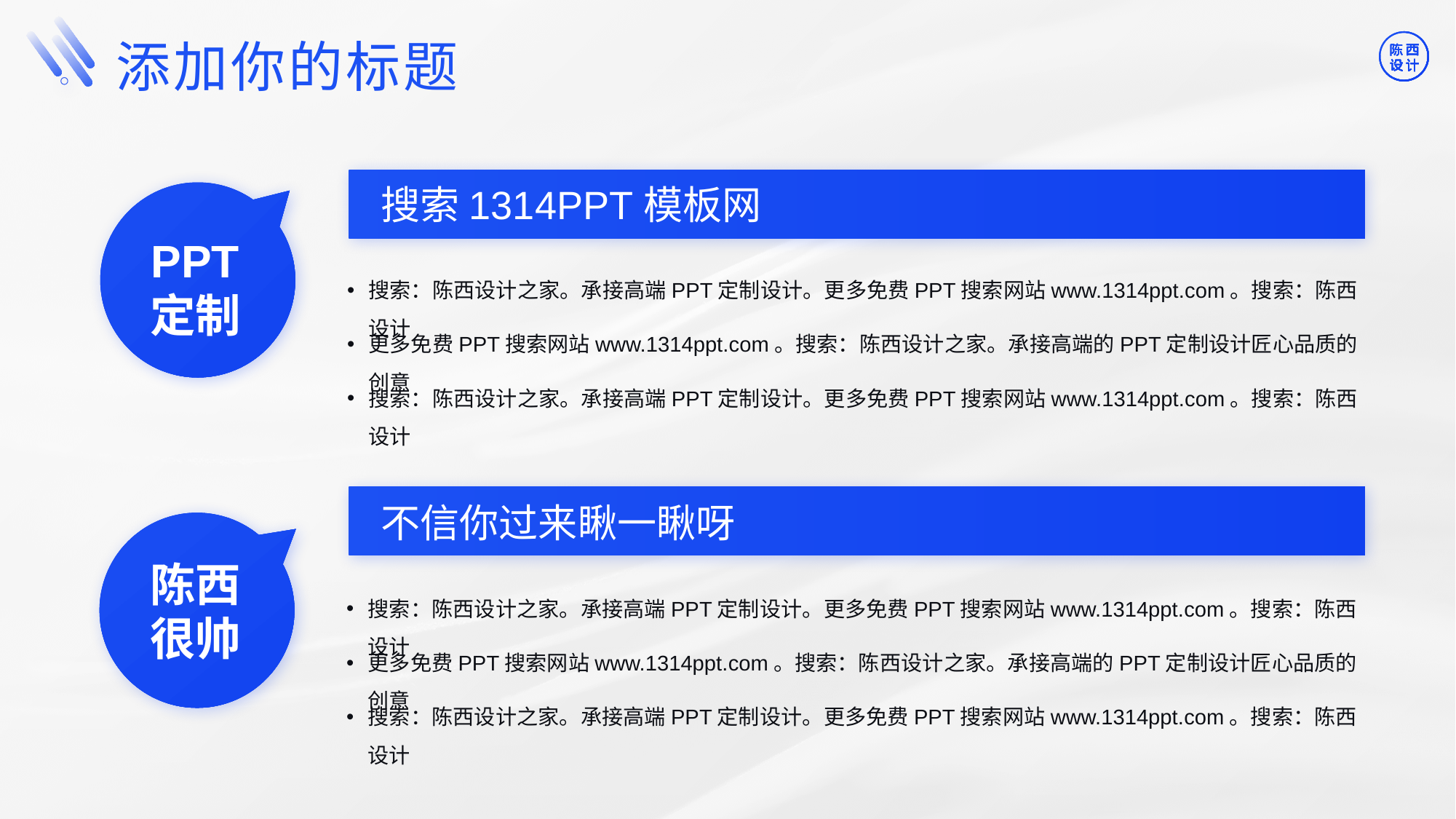

©版权所有：陈西设计之家(微信号：2090298045）
©版权所属公司：合肥陈西文化传媒科技有限公司
©版权所有：陈西设计之家(微信号：2090298045）
©版权所属公司：合肥陈西文化传媒科技有限公司
添加你的标题

搜索1314PPT模板网
PPT
定制
搜索：陈西设计之家。承接高端PPT定制设计。更多免费PPT搜索网站www.1314ppt.com。搜索：陈西设计
更多免费PPT搜索网站www.1314ppt.com。搜索：陈西设计之家。承接高端的PPT定制设计匠心品质的创意
搜索：陈西设计之家。承接高端PPT定制设计。更多免费PPT搜索网站www.1314ppt.com。搜索：陈西设计

不信你过来瞅一瞅呀
陈西很帅
搜索：陈西设计之家。承接高端PPT定制设计。更多免费PPT搜索网站www.1314ppt.com。搜索：陈西设计
更多免费PPT搜索网站www.1314ppt.com。搜索：陈西设计之家。承接高端的PPT定制设计匠心品质的创意
搜索：陈西设计之家。承接高端PPT定制设计。更多免费PPT搜索网站www.1314ppt.com。搜索：陈西设计
©版权所有：陈西设计之家(微信号：2090298045）
©版权所属公司：合肥陈西文化传媒科技有限公司